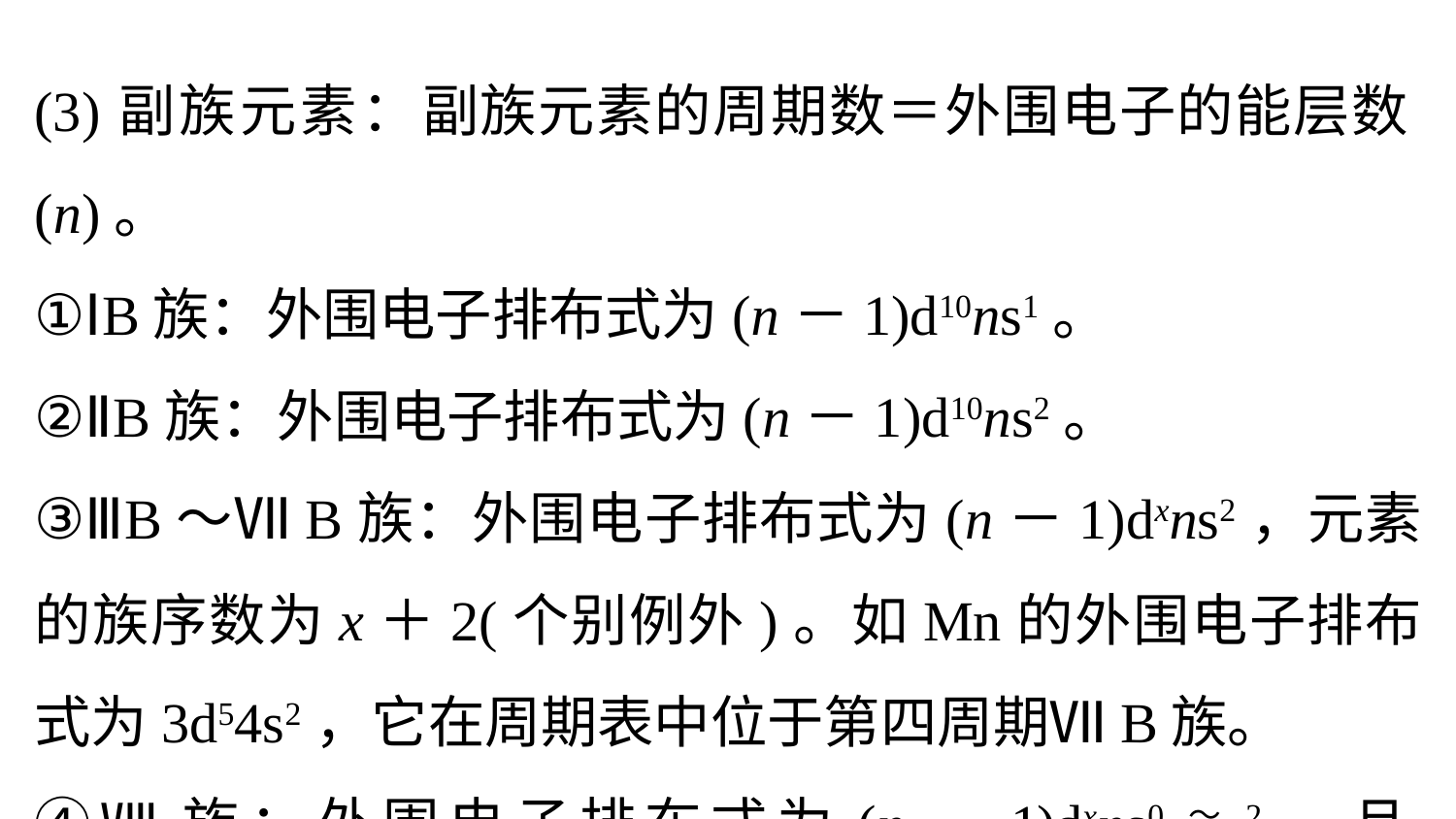

(3)副族元素：副族元素的周期数＝外围电子的能层数(n)。
①ⅠB族：外围电子排布式为(n－1)d10ns1。
②ⅡB族：外围电子排布式为(n－1)d10ns2。
③ⅢB～ⅦB族：外围电子排布式为(n－1)dxns2，元素的族序数为x＋2(个别例外)。如Mn的外围电子排布式为3d54s2，它在周期表中位于第四周期ⅦB族。
④Ⅷ族：外围电子排布式为(n－1)dxns0～2，且6≤x≤10。